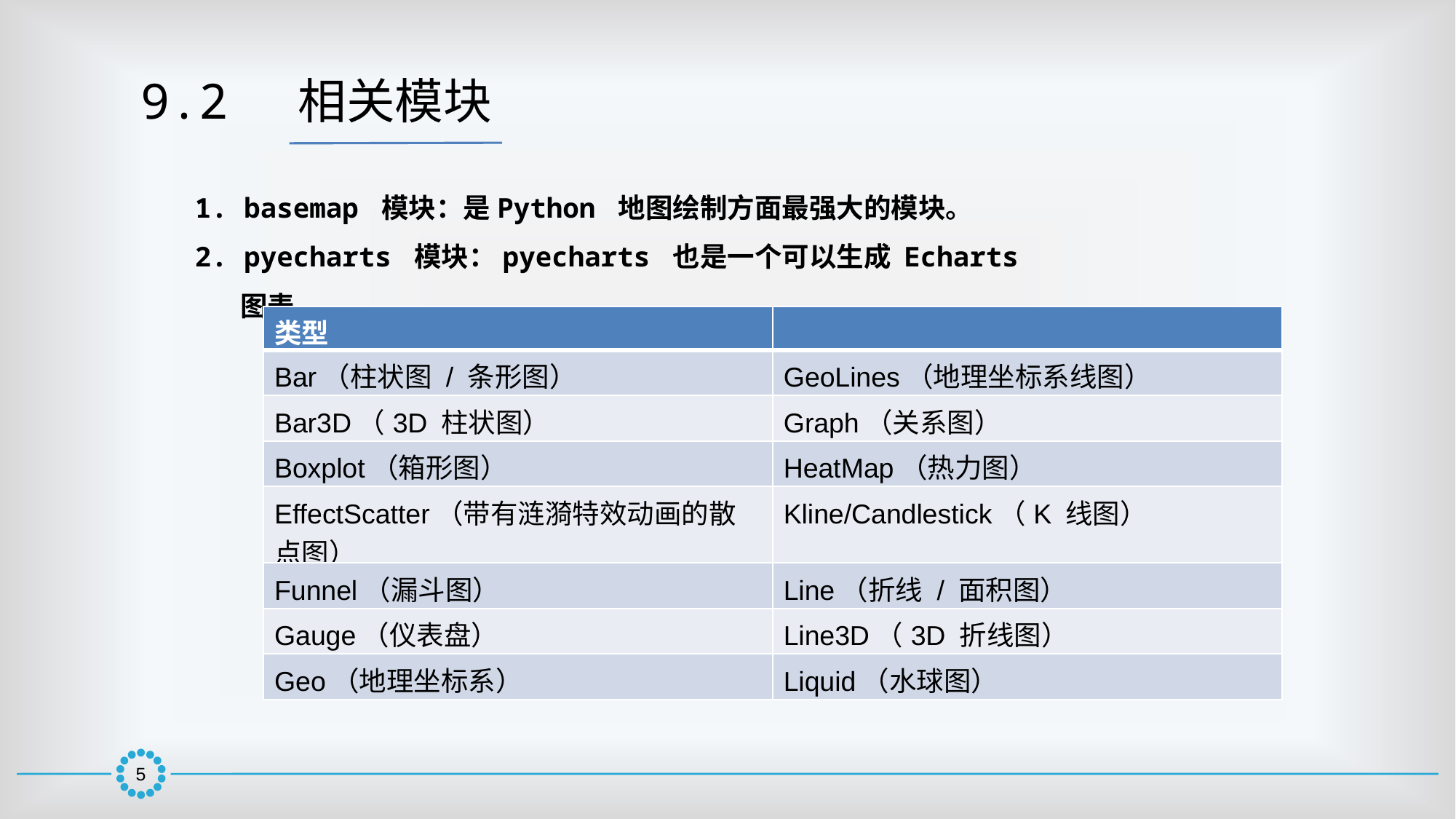

9.2  相关模块

1. basemap 模块：是Python 地图绘制方面最强大的模块。
2. pyecharts 模块：pyecharts 也是一个可以生成 Echarts 图表。
| 类型 |  |
| --- | --- |
| Bar（柱状图 / 条形图） | GeoLines（地理坐标系线图） |
| Bar3D（3D 柱状图） | Graph（关系图） |
| Boxplot（箱形图） | HeatMap（热力图） |
| EffectScatter（带有涟漪特效动画的散点图） | Kline/Candlestick（K 线图） |
| Funnel（漏斗图） | Line（折线 / 面积图） |
| Gauge（仪表盘） | Line3D（3D 折线图） |
| Geo（地理坐标系） | Liquid（水球图） |

5